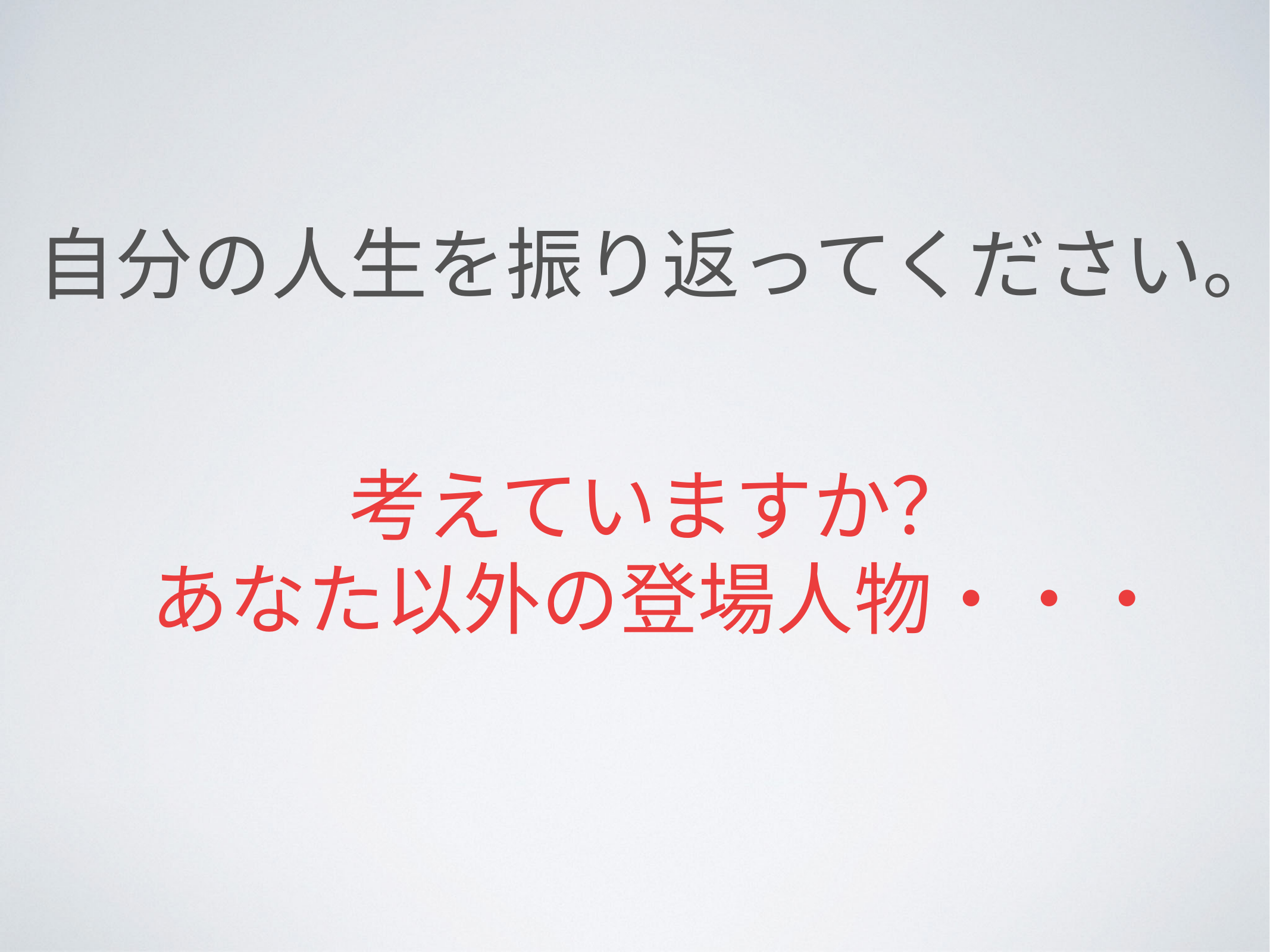

自分の人生を振り返ってください。
考えていますか？
あなた以外の登場人物・・・